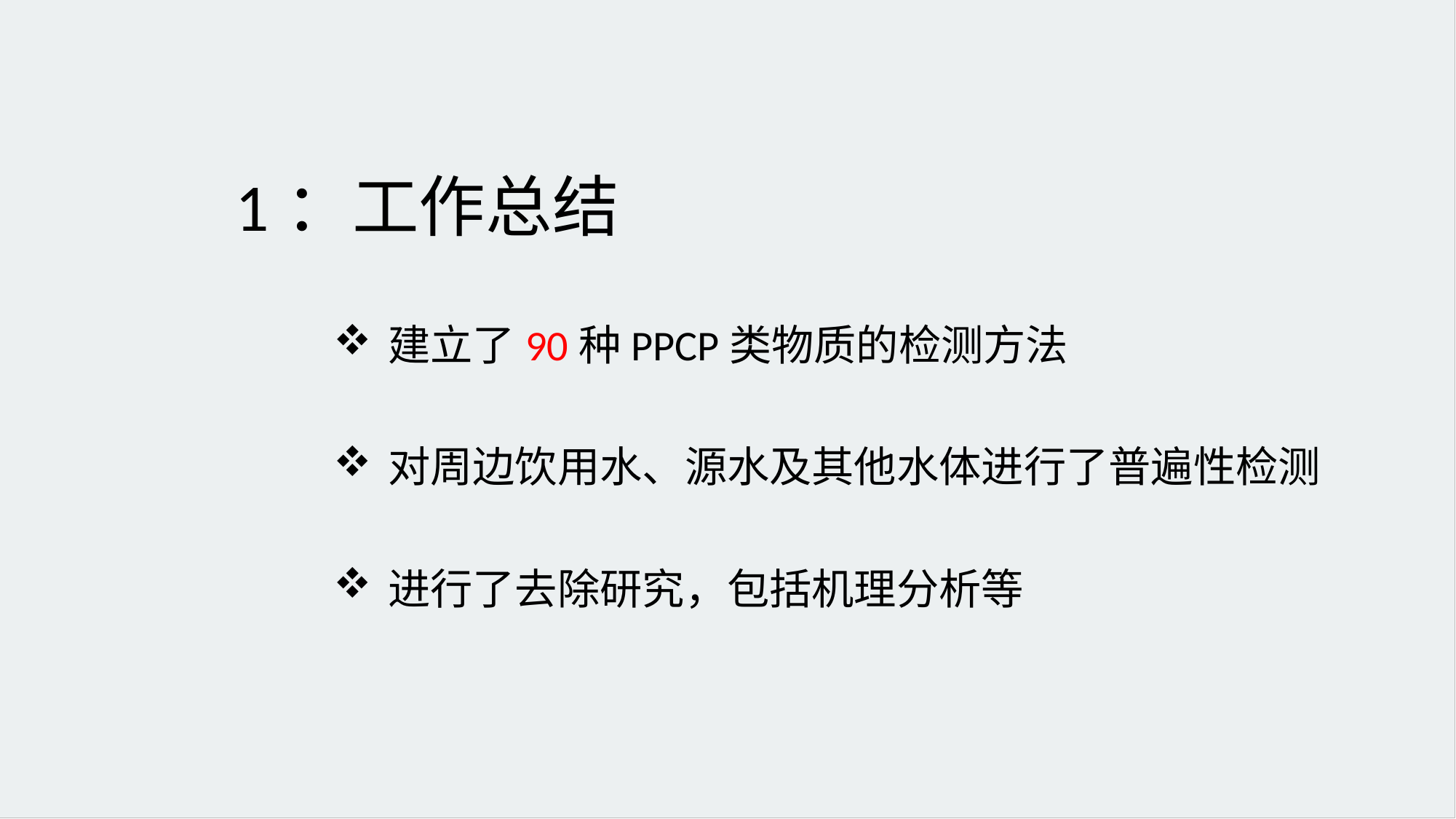

# 1：工作总结

建立了90种PPCP类物质的检测方法

对周边饮用水、源水及其他水体进行了普遍性检测

进行了去除研究，包括机理分析等